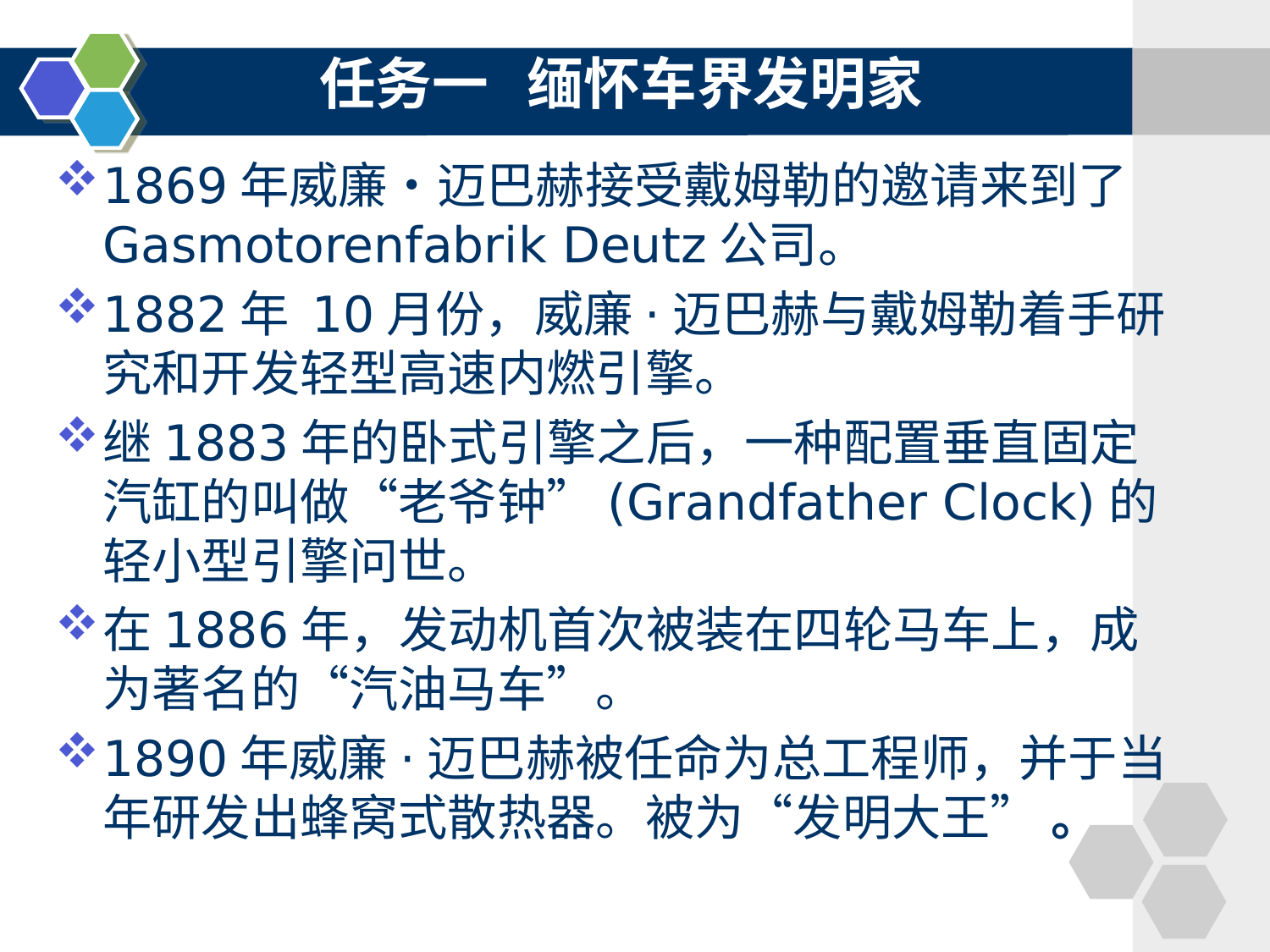

任务一   缅怀车界发明家
#
1869年威廉•迈巴赫接受戴姆勒的邀请来到了Gasmotorenfabrik Deutz公司。
1882年 10月份，威廉·迈巴赫与戴姆勒着手研究和开发轻型高速内燃引擎。
继1883年的卧式引擎之后，一种配置垂直固定汽缸的叫做“老爷钟”(Grandfather Clock)的轻小型引擎问世。
在1886年，发动机首次被装在四轮马车上，成为著名的“汽油马车”。
1890年威廉·迈巴赫被任命为总工程师，并于当年研发出蜂窝式散热器。被为“发明大王” 。